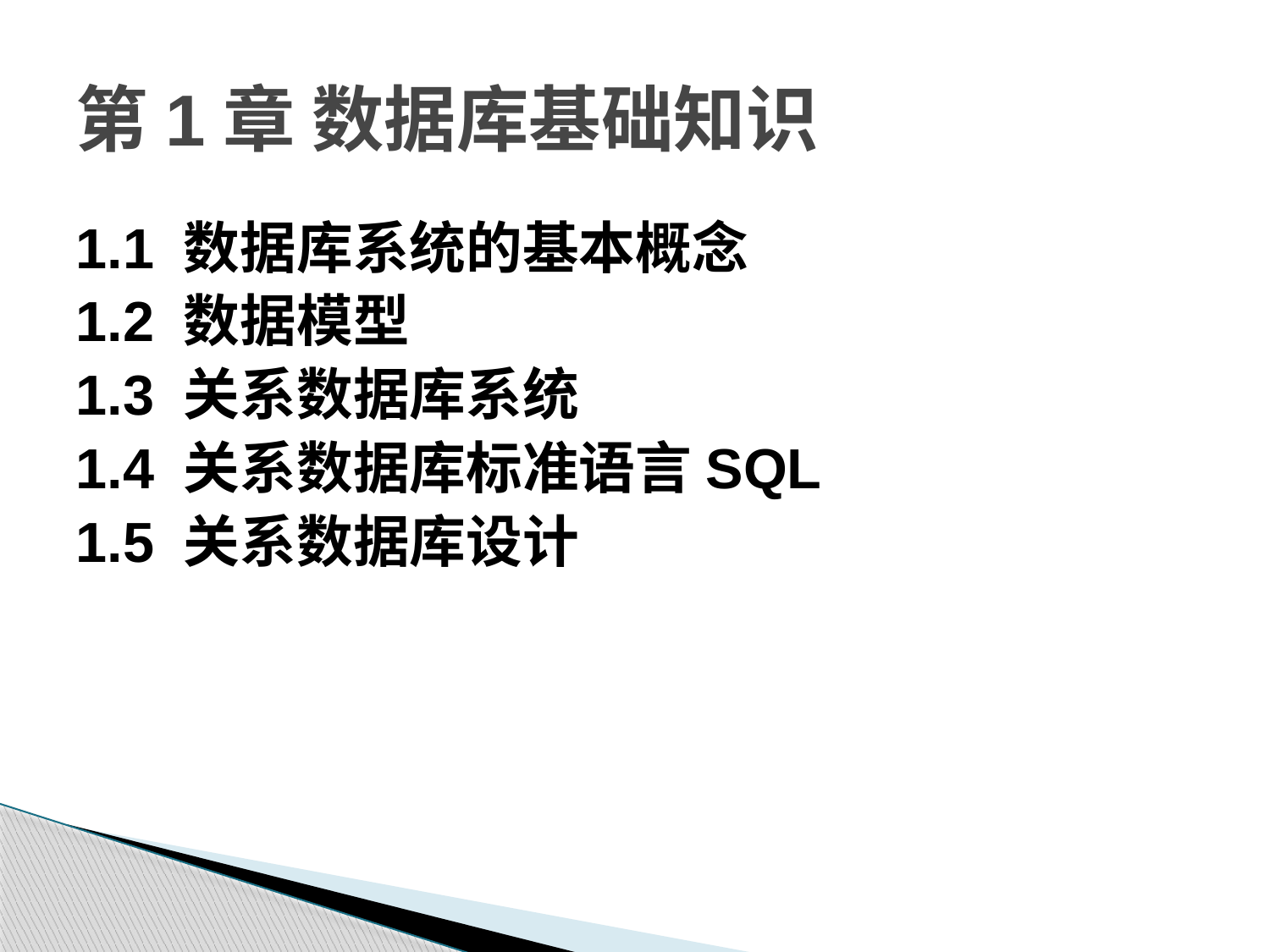

# 第1章 数据库基础知识
1.1 数据库系统的基本概念
1.2 数据模型
1.3 关系数据库系统
1.4 关系数据库标准语言SQL
1.5 关系数据库设计